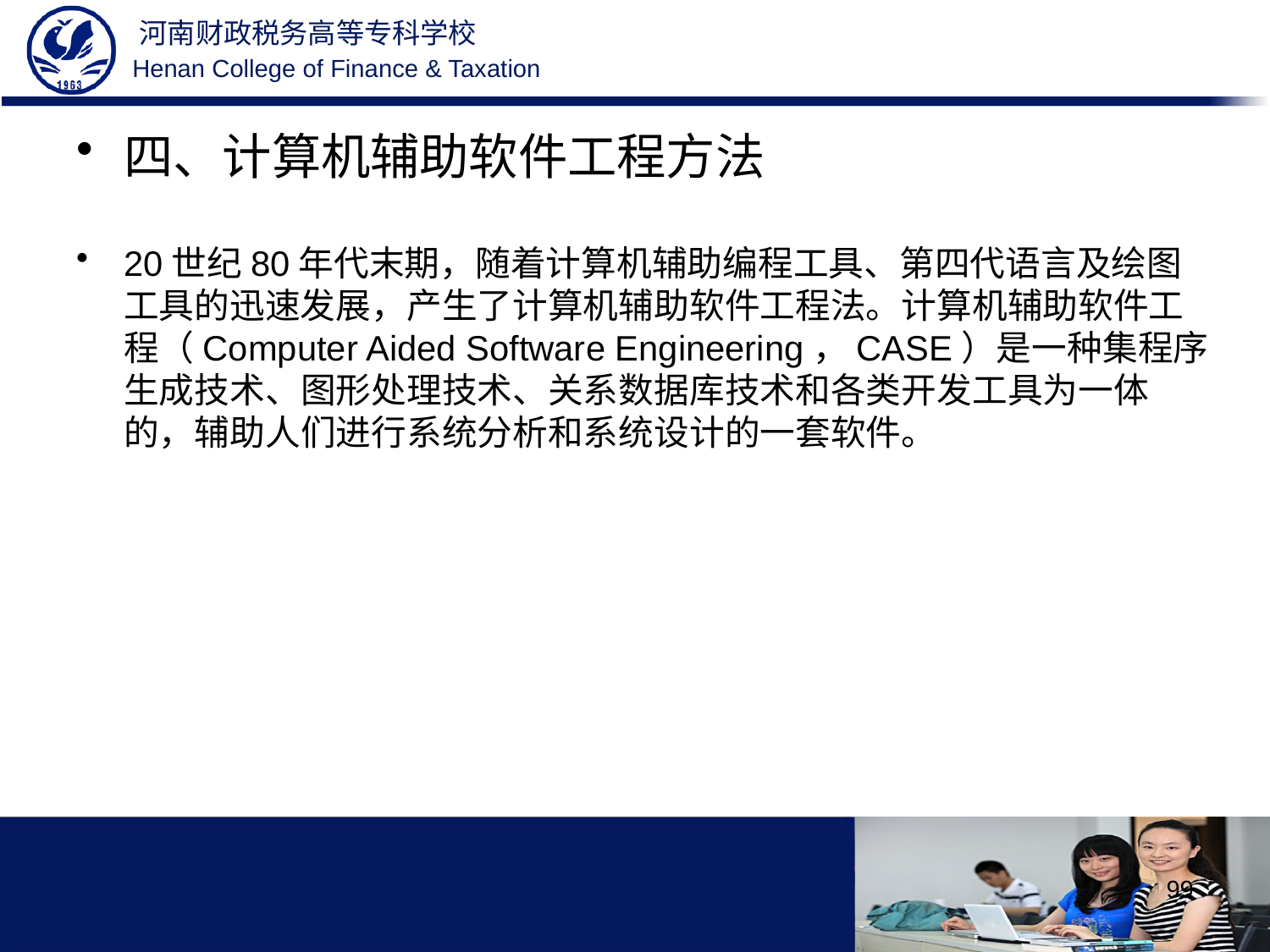

四、计算机辅助软件工程方法

20世纪80年代末期，随着计算机辅助编程工具、第四代语言及绘图工具的迅速发展，产生了计算机辅助软件工程法。计算机辅助软件工程（Computer Aided Software Engineering，CASE）是一种集程序生成技术、图形处理技术、关系数据库技术和各类开发工具为一体的，辅助人们进行系统分析和系统设计的一套软件。

99